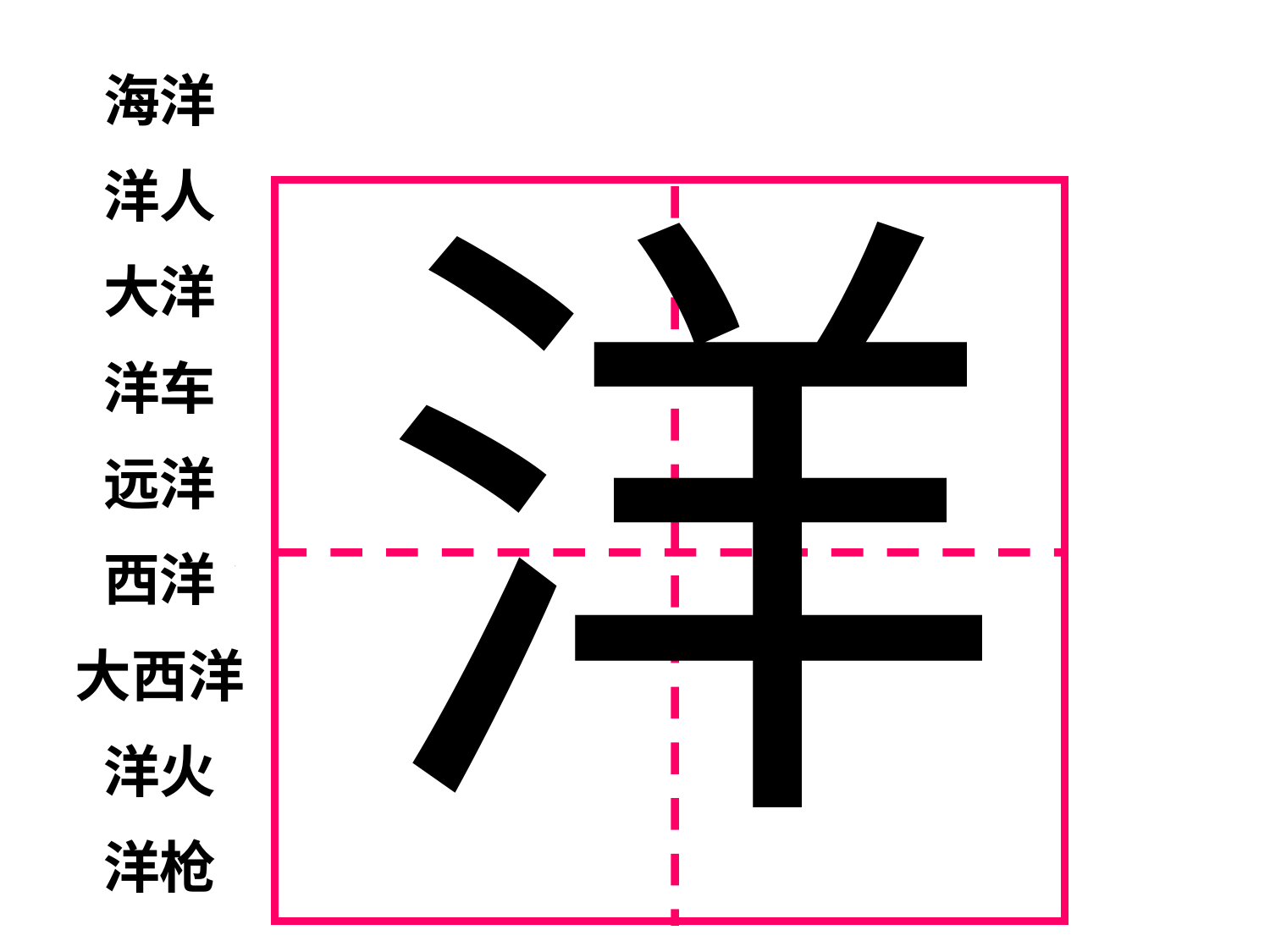

海洋
洋人
大洋
洋车
远洋
西洋
大西洋
洋火
洋枪
洋